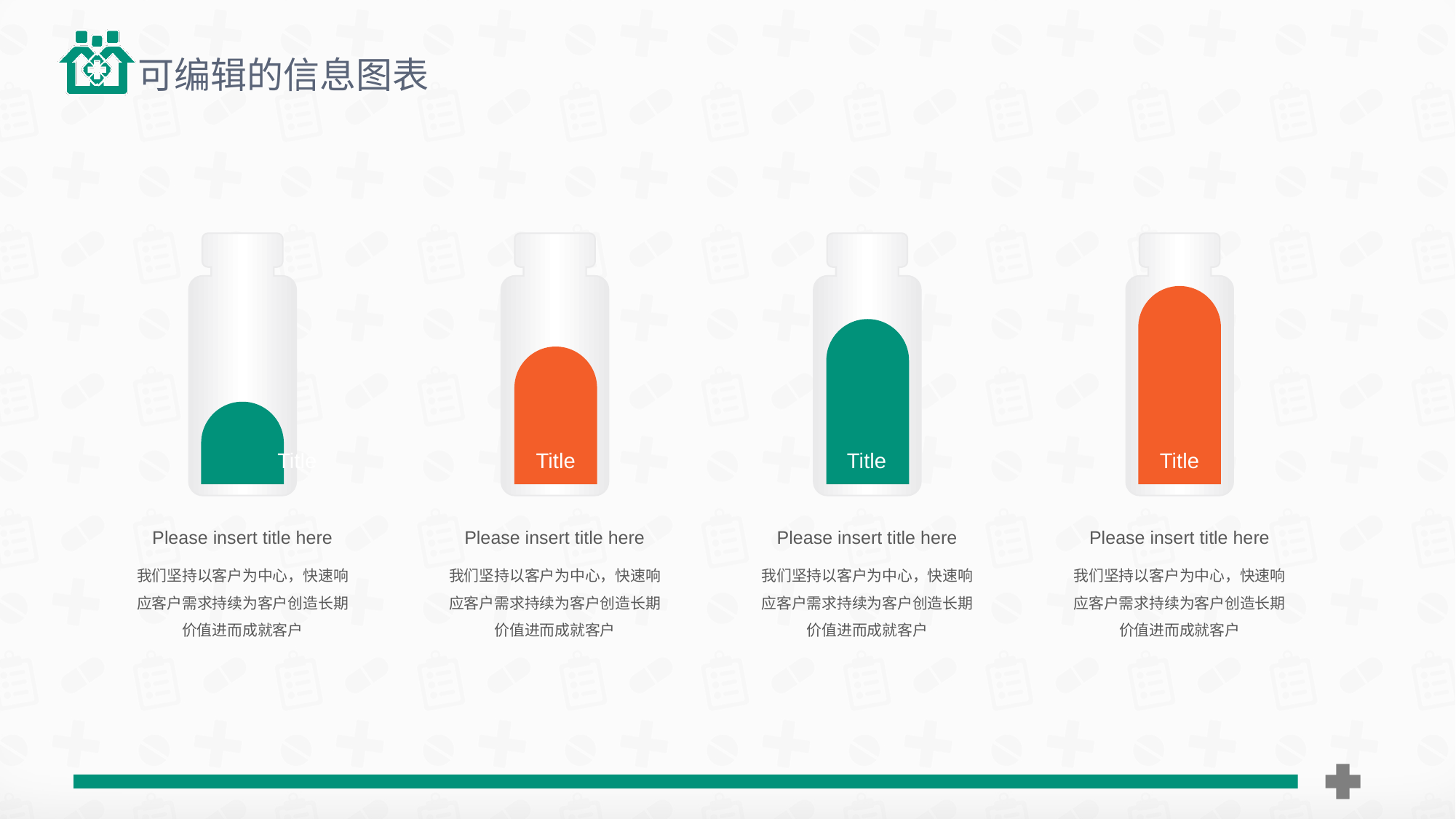

可编辑的信息图表

Title

Title

Title

	Title
Please insert title here
我们坚持以客户为中心，快速响应客户需求持续为客户创造长期价值进而成就客户
Please insert title here
我们坚持以客户为中心，快速响应客户需求持续为客户创造长期价值进而成就客户
Please insert title here
我们坚持以客户为中心，快速响应客户需求持续为客户创造长期价值进而成就客户
Please insert title here
我们坚持以客户为中心，快速响应客户需求持续为客户创造长期价值进而成就客户